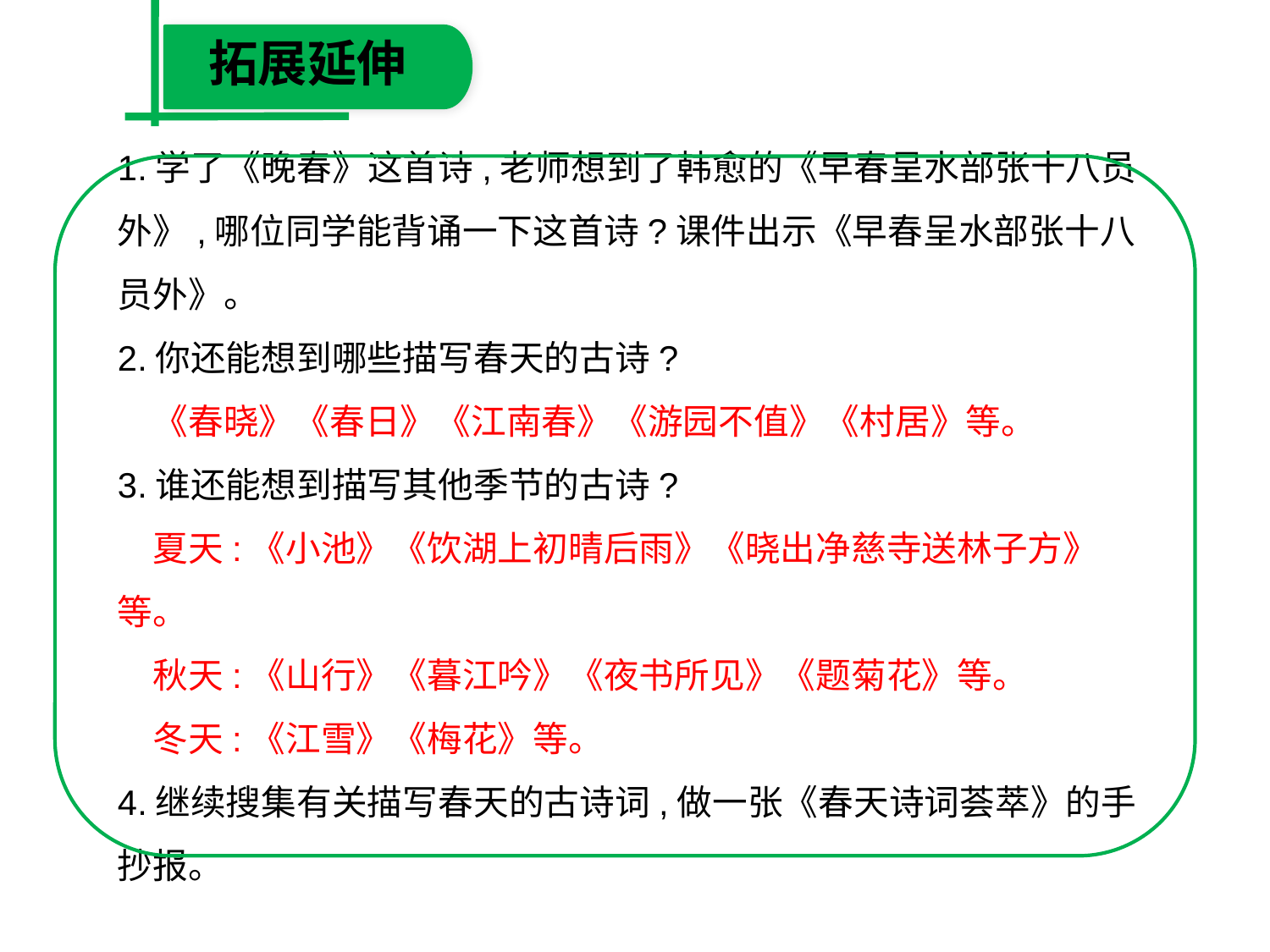

拓展延伸
1.学了《晚春》这首诗,老师想到了韩愈的《早春呈水部张十八员外》,哪位同学能背诵一下这首诗?课件出示《早春呈水部张十八员外》。
2.你还能想到哪些描写春天的古诗?
　《春晓》《春日》《江南春》《游园不值》《村居》等。
3.谁还能想到描写其他季节的古诗?
　夏天:《小池》《饮湖上初晴后雨》《晓出净慈寺送林子方》等。
　秋天:《山行》《暮江吟》《夜书所见》《题菊花》等。
　冬天:《江雪》《梅花》等。
4.继续搜集有关描写春天的古诗词,做一张《春天诗词荟萃》的手抄报。